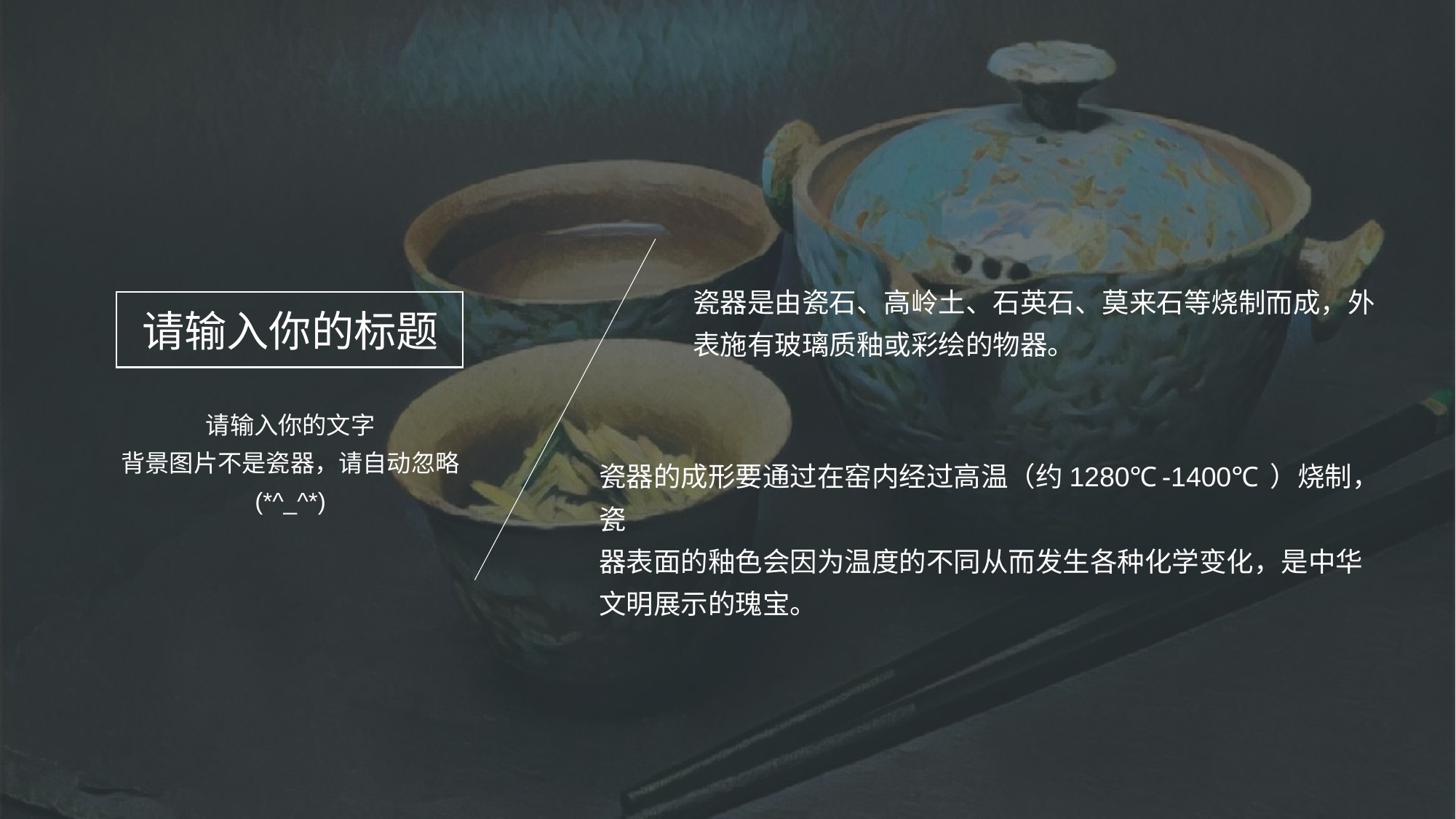

瓷器是由瓷石、高岭土、石英石、莫来石等烧制而成，外
表施有玻璃质釉或彩绘的物器。

请输入你的标题
请输入你的文字
背景图片不是瓷器，请自动忽略
(*^_^*)
瓷器的成形要通过在窑内经过高温（约1280℃-1400℃）烧制，瓷
器表面的釉色会因为温度的不同从而发生各种化学变化，是中华
文明展示的瑰宝。